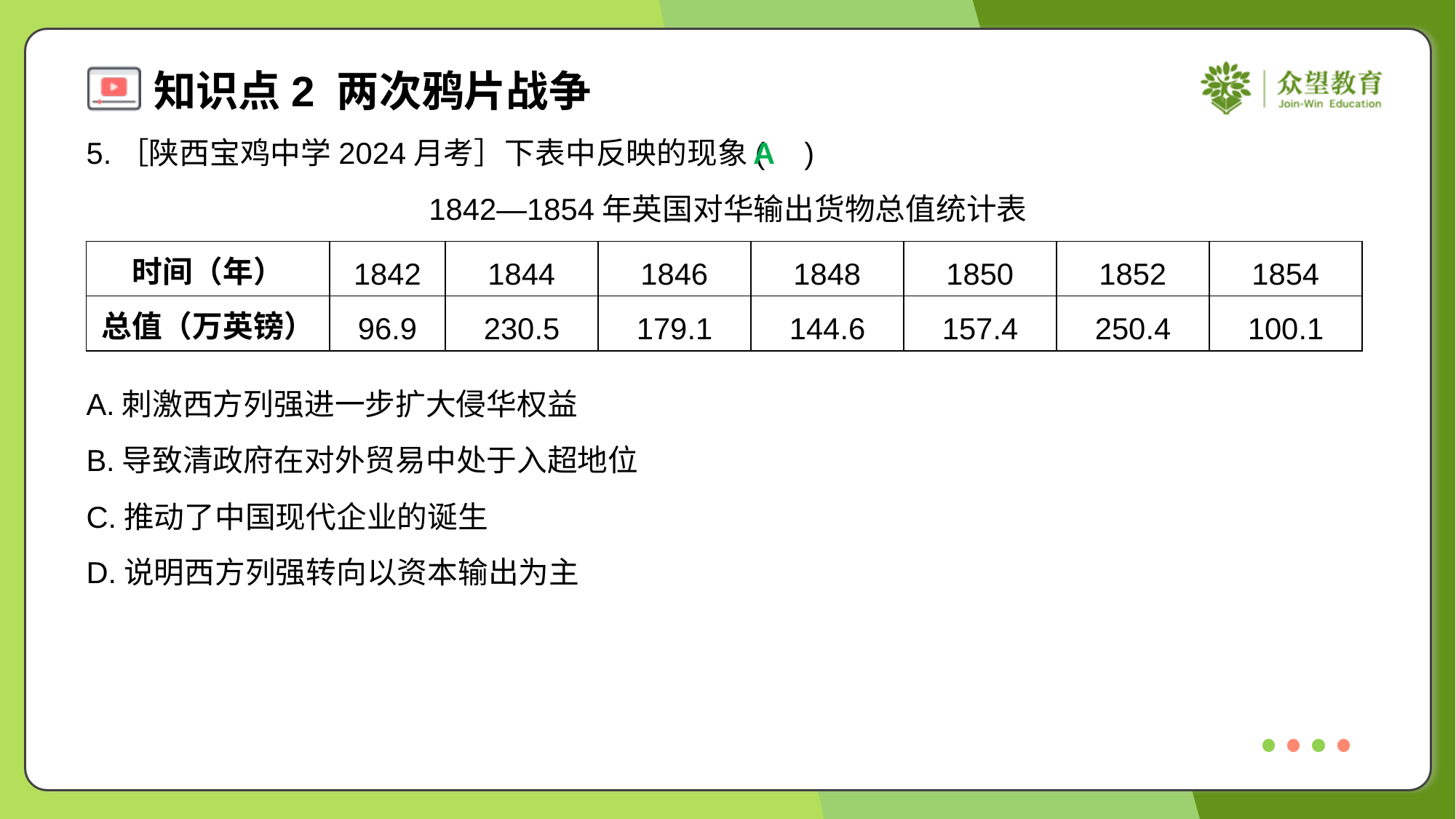

5.［陕西宝鸡中学2024月考］下表中反映的现象(     )
1842—1854年英国对华输出货物总值统计表
A
| 时间（年） | 1842 | 1844 | 1846 | 1848 | 1850 | 1852 | 1854 |
| --- | --- | --- | --- | --- | --- | --- | --- |
| 总值（万英镑） | 96.9 | 230.5 | 179.1 | 144.6 | 157.4 | 250.4 | 100.1 |
A.刺激西方列强进一步扩大侵华权益
B.导致清政府在对外贸易中处于入超地位
C.推动了中国现代企业的诞生
D.说明西方列强转向以资本输出为主